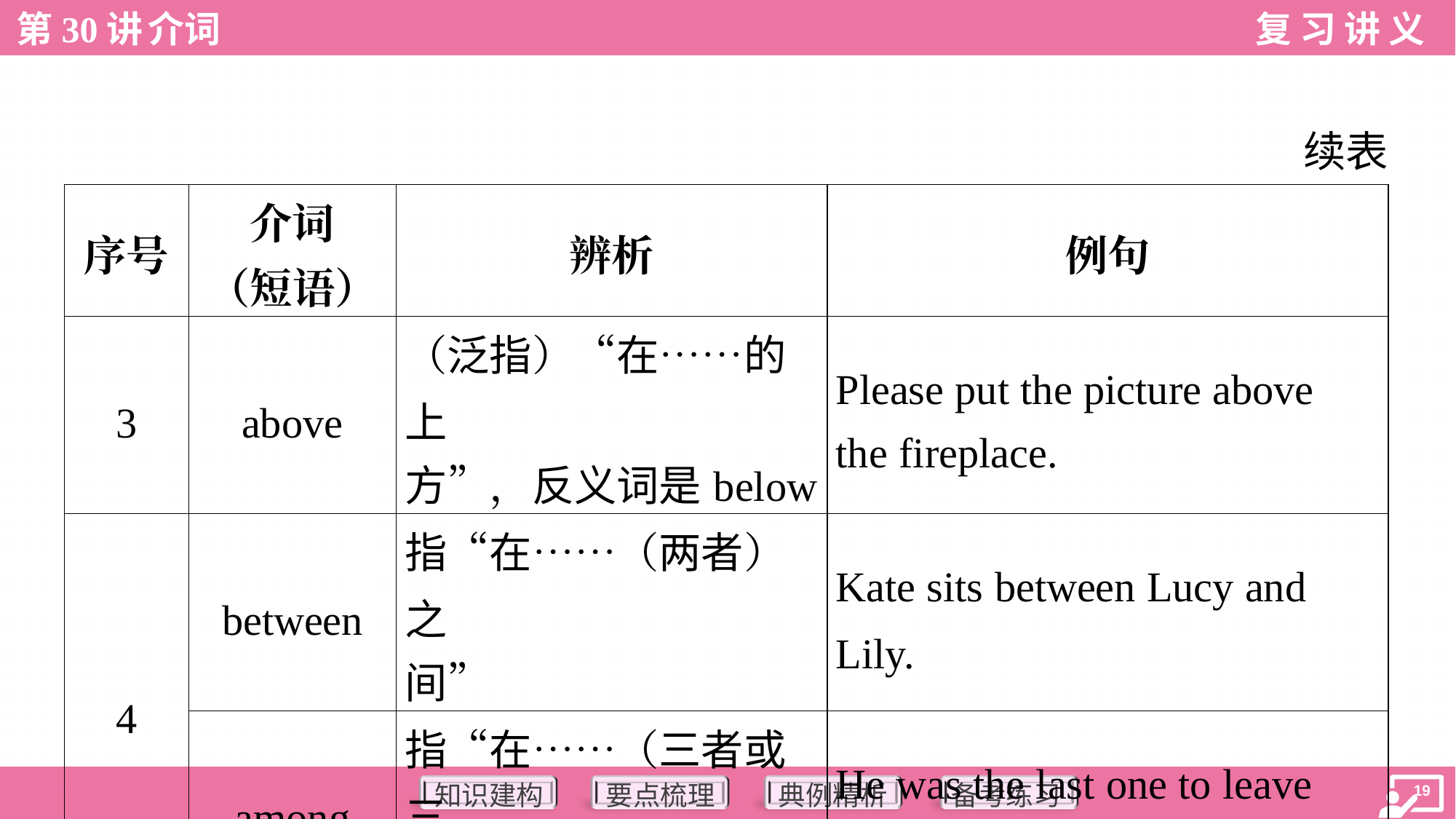

续表
| 序号 | 介词 （短语） | 辨析 | 例句 |
| --- | --- | --- | --- |
| 3 | above | （泛指）“在……的上 方”，反义词是below | Please put the picture above the fireplace. |
| 4 | between | 指“在……（两者）之 间” | Kate sits between Lucy and Lily. |
|  | among | 指“在……（三者或三 者以上）之间” | He was the last one to leave among all the students. |